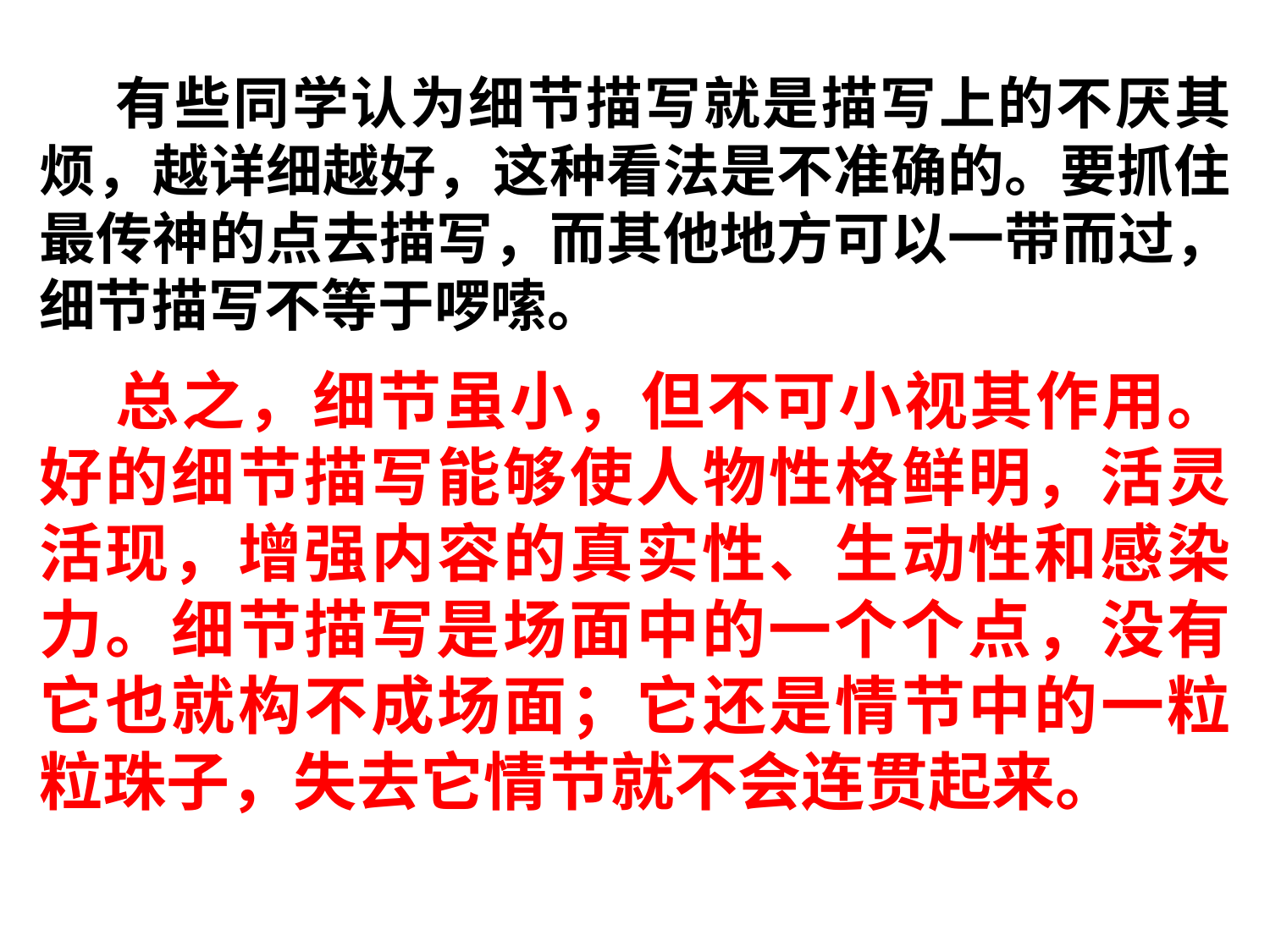

有些同学认为细节描写就是描写上的不厌其烦，越详细越好，这种看法是不准确的。要抓住最传神的点去描写，而其他地方可以一带而过，细节描写不等于啰嗦。

    总之，细节虽小，但不可小视其作用。好的细节描写能够使人物性格鲜明，活灵活现，增强内容的真实性、生动性和感染力。细节描写是场面中的一个个点，没有它也就构不成场面；它还是情节中的一粒粒珠子，失去它情节就不会连贯起来。